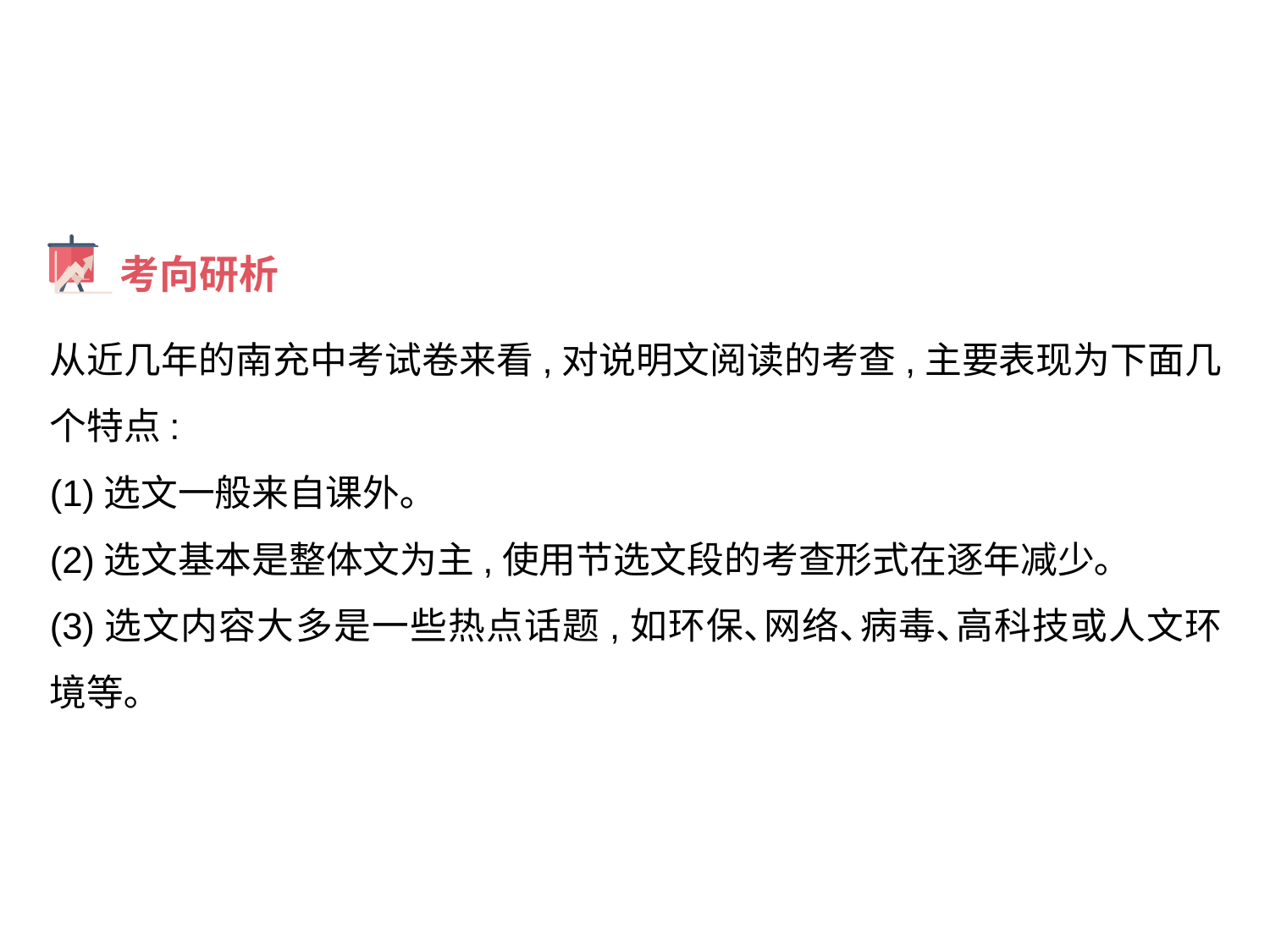

考向研析

从近几年的南充中考试卷来看,对说明文阅读的考查,主要表现为下面几个特点:
(1)选文一般来自课外｡
(2)选文基本是整体文为主,使用节选文段的考查形式在逐年减少｡
(3)选文内容大多是一些热点话题,如环保､网络､病毒､高科技或人文环境等｡